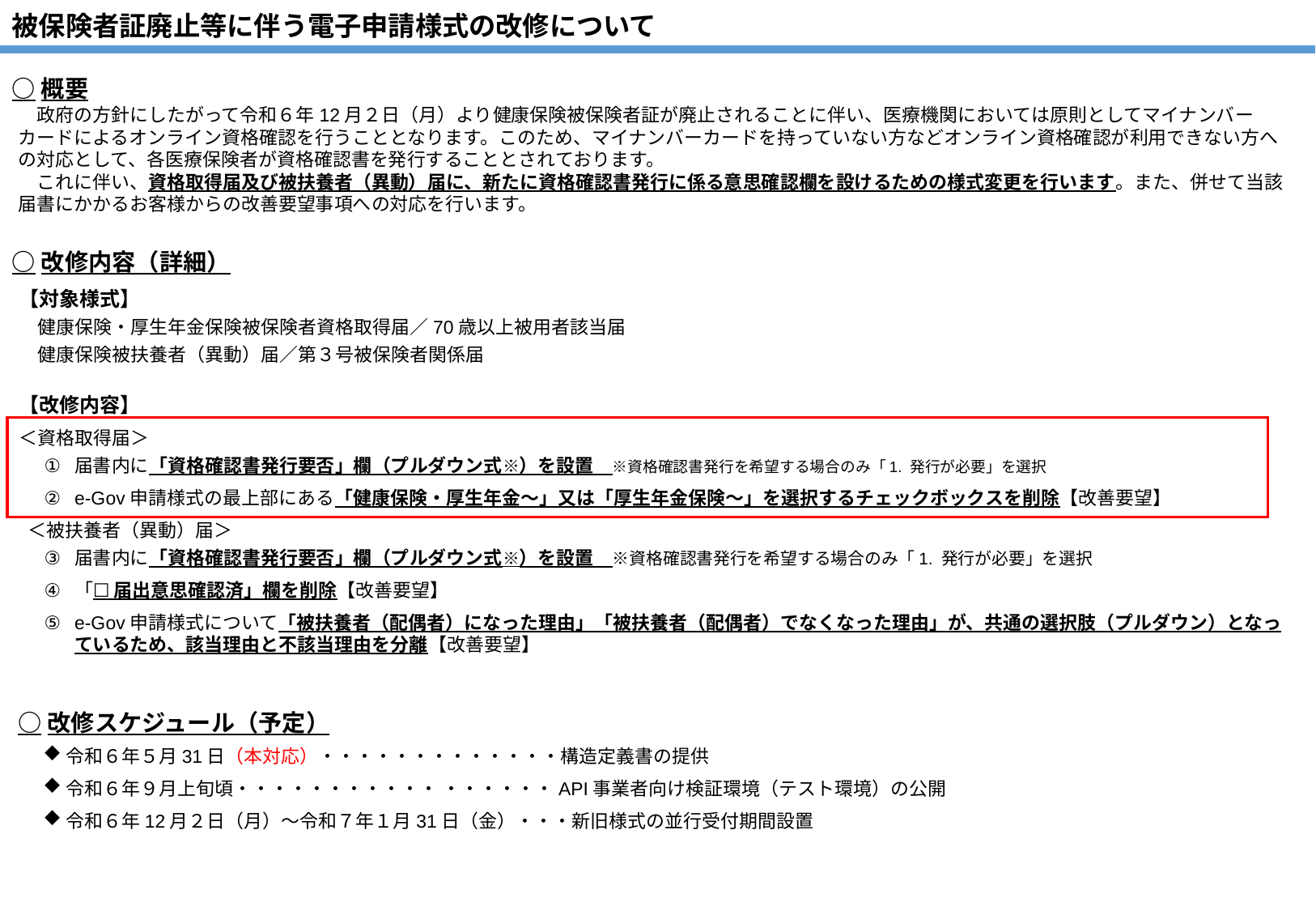

被保険者証廃止等に伴う電子申請様式の改修について
○概要
　政府の方針にしたがって令和６年12月２日（月）より健康保険被保険者証が廃止されることに伴い、医療機関においては原則としてマイナンバーカードによるオンライン資格確認を行うこととなります。このため、マイナンバーカードを持っていない方などオンライン資格確認が利用できない方への対応として、各医療保険者が資格確認書を発行することとされております。
　これに伴い、資格取得届及び被扶養者（異動）届に、新たに資格確認書発行に係る意思確認欄を設けるための様式変更を行います。また、併せて当該届書にかかるお客様からの改善要望事項への対応を行います。
○改修内容（詳細）
【対象様式】
　健康保険・厚生年金保険被保険者資格取得届／70歳以上被用者該当届
　健康保険被扶養者（異動）届／第３号被保険者関係届

【改修内容】
＜資格取得届＞
届書内に「資格確認書発行要否」欄（プルダウン式※）を設置　※資格確認書発行を希望する場合のみ「1. 発行が必要」を選択
e-Gov申請様式の最上部にある「健康保険・厚生年金～」又は「厚生年金保険～」を選択するチェックボックスを削除【改善要望】
 ＜被扶養者（異動）届＞
届書内に「資格確認書発行要否」欄（プルダウン式※）を設置　※資格確認書発行を希望する場合のみ「1. 発行が必要」を選択
「☐ 届出意思確認済」欄を削除【改善要望】
e-Gov申請様式について「被扶養者（配偶者）になった理由」「被扶養者（配偶者）でなくなった理由」が、共通の選択肢（プルダウン）となっているため、該当理由と不該当理由を分離【改善要望】

○改修スケジュール（予定）
令和６年５月31日（本対応）・・・・・・・・・・・・・構造定義書の提供
令和６年９月上旬頃・・・・・・・・・・・ ・・・・・・API事業者向け検証環境（テスト環境）の公開
令和６年12月２日（月）～令和７年１月31日（金）・・・新旧様式の並行受付期間設置